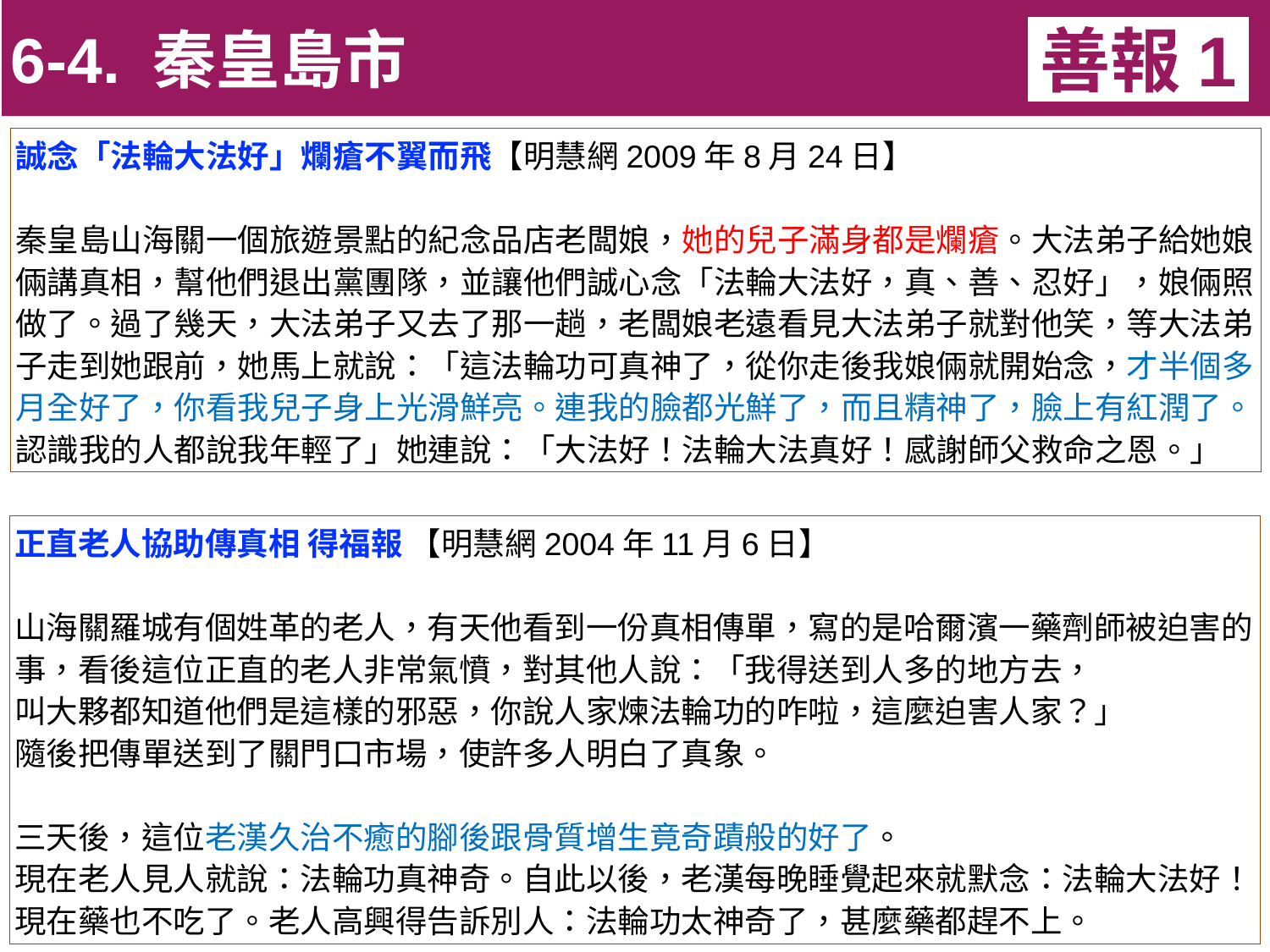

6-4. 秦皇島市
善報1
11-3. XX市官員惡報實例
誠念「法輪大法好」爛瘡不翼而飛【明慧網2009年8月24日】

秦皇島山海關一個旅遊景點的紀念品店老闆娘，她的兒子滿身都是爛瘡。大法弟子給她娘倆講真相，幫他們退出黨團隊，並讓他們誠心念「法輪大法好，真、善、忍好」，娘倆照做了。過了幾天，大法弟子又去了那一趟，老闆娘老遠看見大法弟子就對他笑，等大法弟子走到她跟前，她馬上就說：「這法輪功可真神了，從你走後我娘倆就開始念，才半個多月全好了，你看我兒子身上光滑鮮亮。連我的臉都光鮮了，而且精神了，臉上有紅潤了。認識我的人都說我年輕了」她連說：「大法好！法輪大法真好！感謝師父救命之恩。」
正直老人協助傳真相 得福報 【明慧網2004年11月6日】

山海關羅城有個姓革的老人，有天他看到一份真相傳單，寫的是哈爾濱一藥劑師被迫害的事，看後這位正直的老人非常氣憤，對其他人說：「我得送到人多的地方去，
叫大夥都知道他們是這樣的邪惡，你說人家煉法輪功的咋啦，這麼迫害人家？」
隨後把傳單送到了關門口市場，使許多人明白了真象。

三天後，這位老漢久治不癒的腳後跟骨質增生竟奇蹟般的好了。
現在老人見人就說：法輪功真神奇。自此以後，老漢每晚睡覺起來就默念：法輪大法好！現在藥也不吃了。老人高興得告訴別人：法輪功太神奇了，甚麼藥都趕不上。